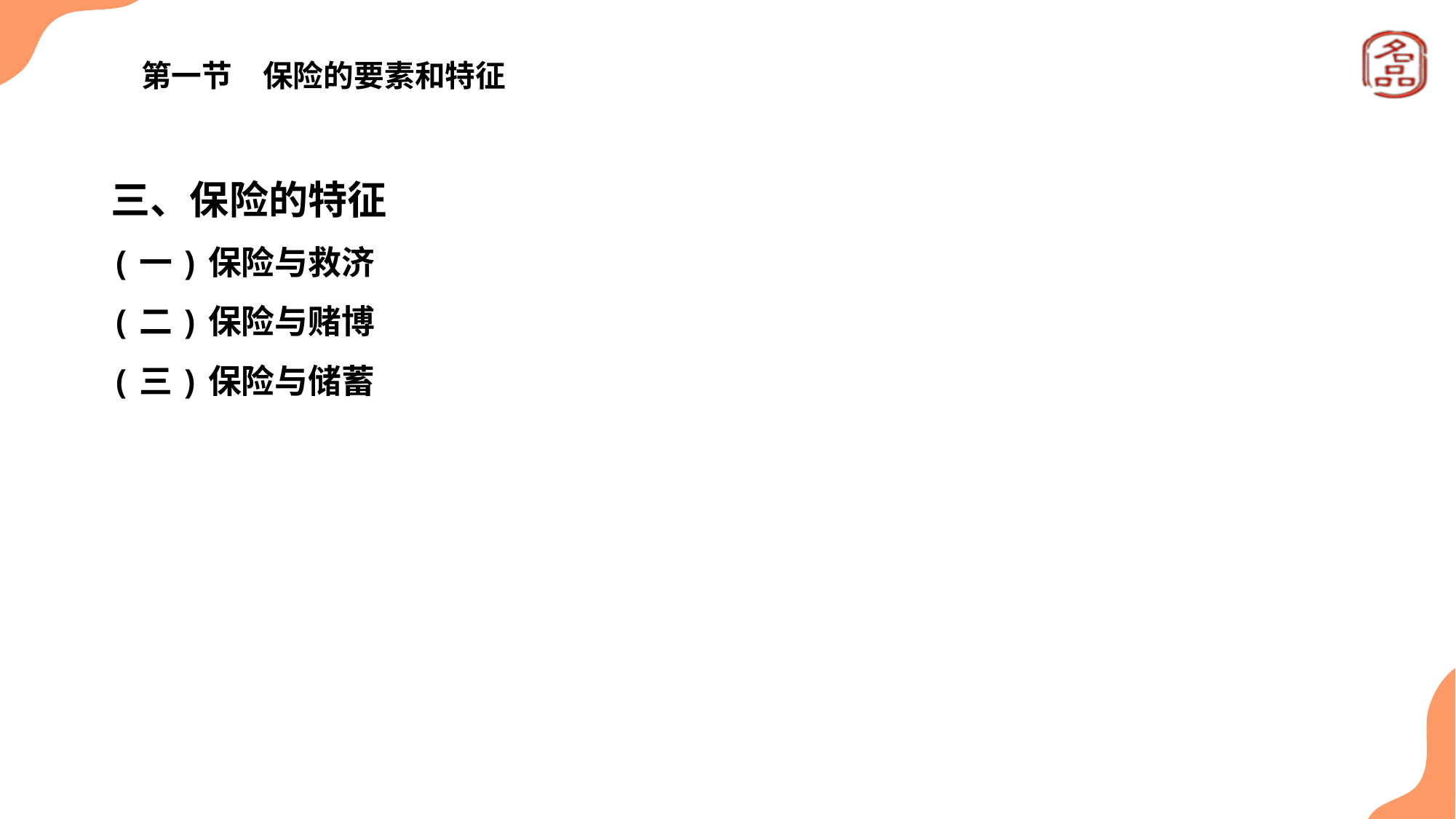

# 第一节　保险的要素和特征
三、保险的特征
(一)保险与救济
(二)保险与赌博
(三)保险与储蓄